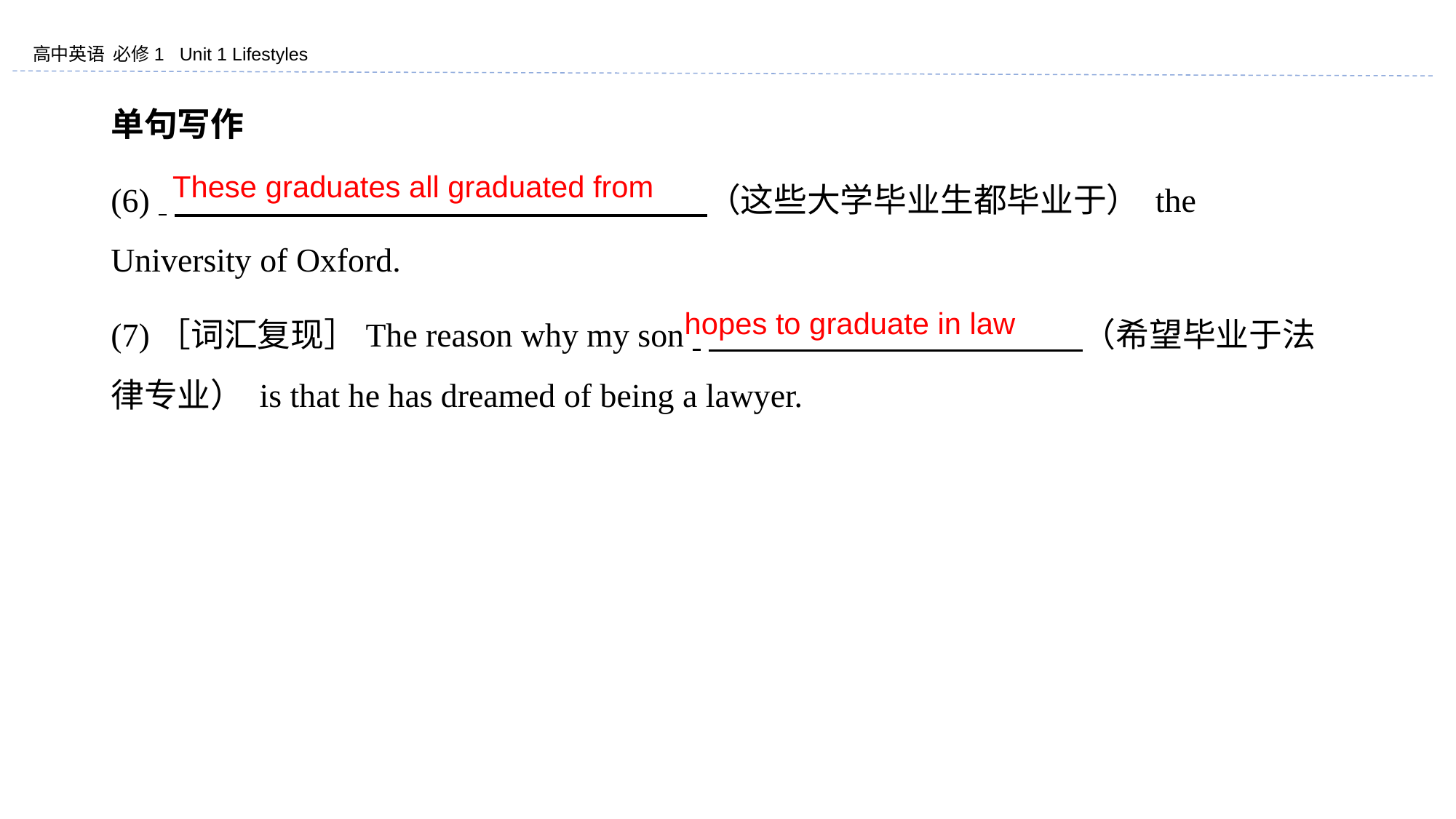

单句写作
(6)  　　　　　　　　　　　　　　　　（这些大学毕业生都毕业于） the University of Oxford.
(7)［词汇复现］The reason why my son  　　　　　　　　　　　 （希望毕业于法律专业） is that he has dreamed of being a lawyer.

These graduates all graduated from
hopes to graduate in law